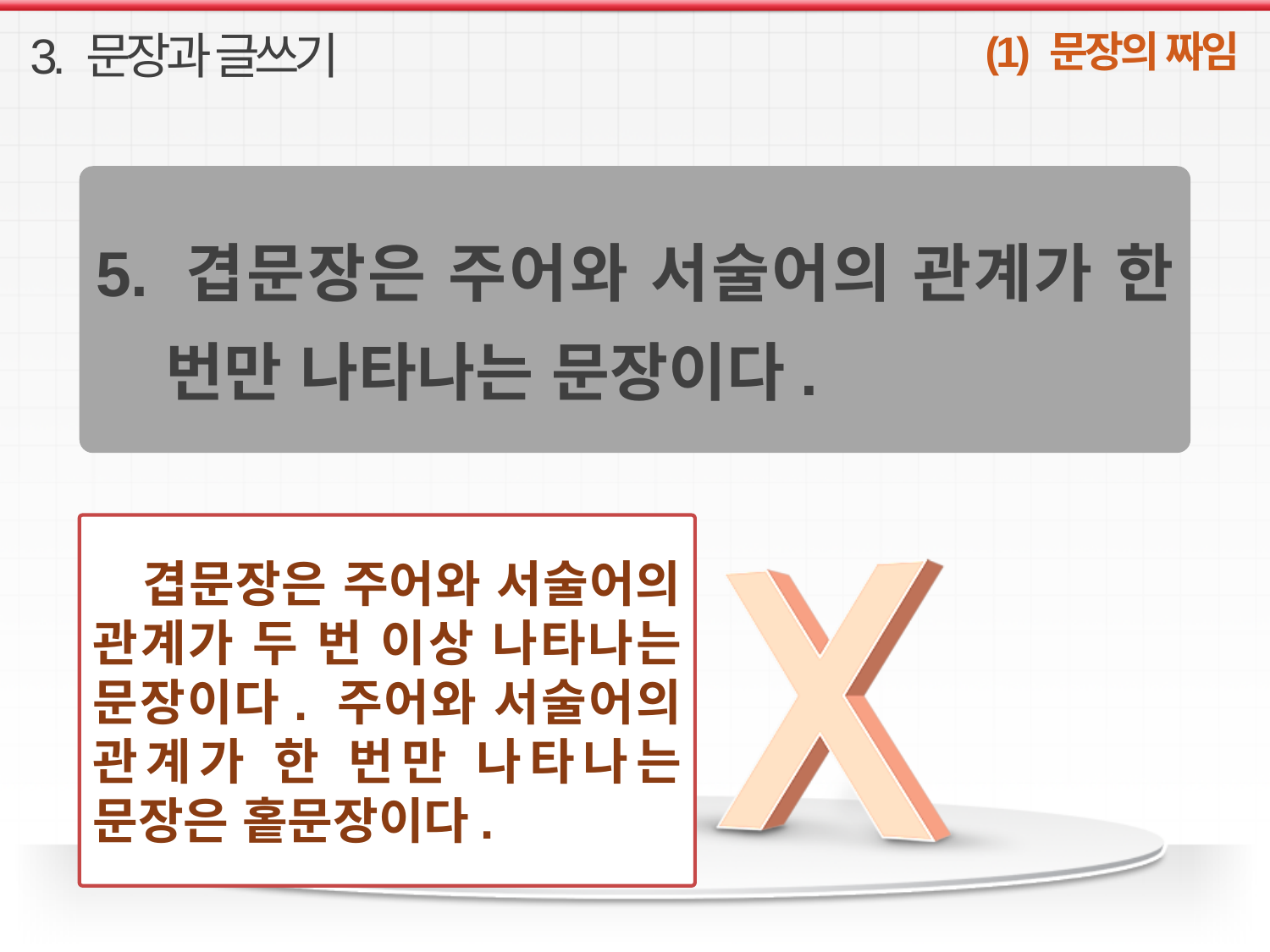

3. 문장과 글쓰기
(1) 문장의 짜임
5. 겹문장은 주어와 서술어의 관계가 한 번만 나타나는 문장이다.
겹문장은 주어와 서술어의 관계가 두 번 이상 나타나는 문장이다. 주어와 서술어의 관계가 한 번만 나타나는 문장은 홑문장이다.